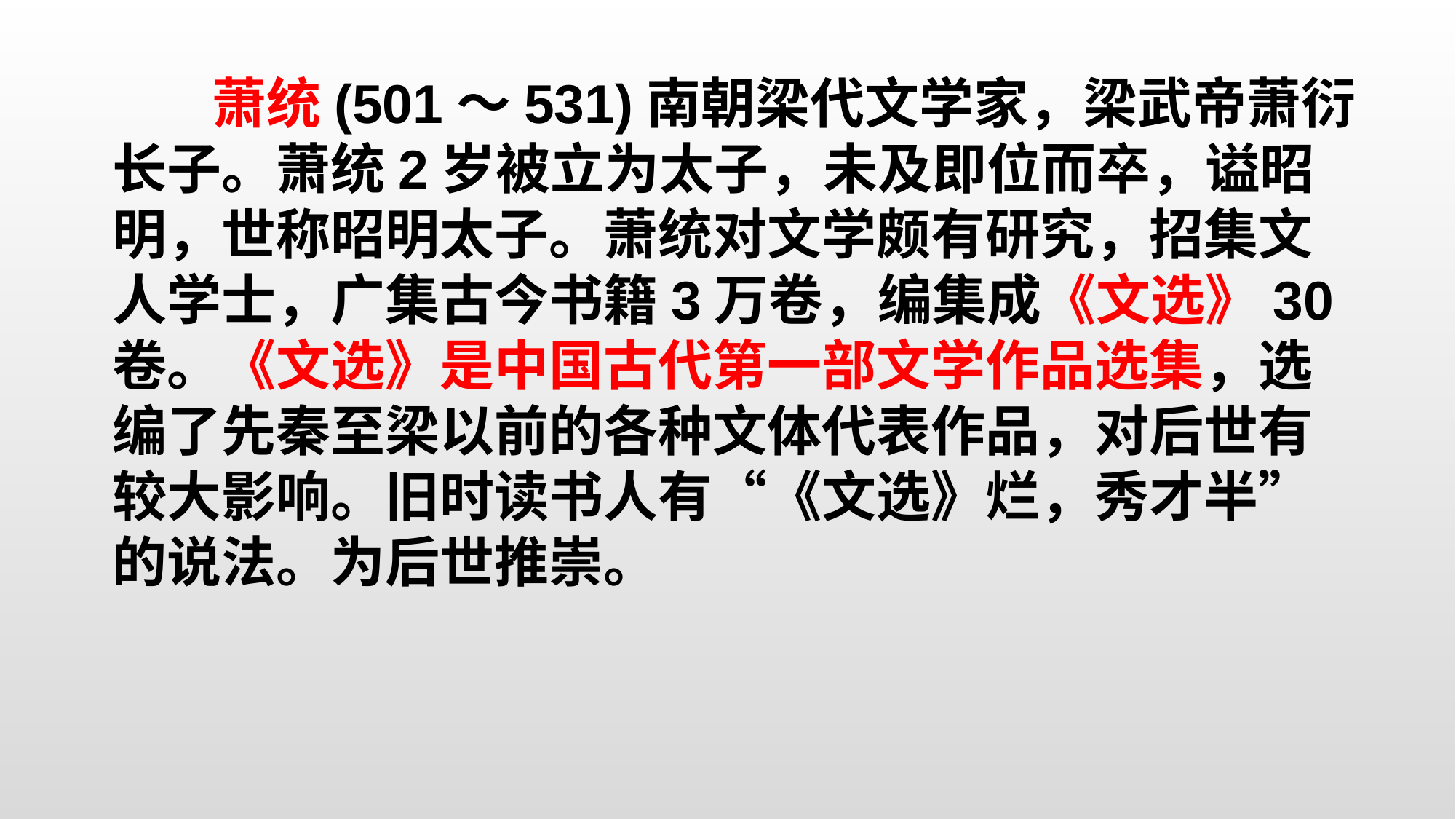

萧统(501～531)南朝梁代文学家，梁武帝萧衍长子。萧统2岁被立为太子，未及即位而卒，谥昭明，世称昭明太子。萧统对文学颇有研究，招集文人学士，广集古今书籍3万卷，编集成《文选》30卷。《文选》是中国古代第一部文学作品选集，选编了先秦至梁以前的各种文体代表作品，对后世有较大影响。旧时读书人有“《文选》烂，秀才半”的说法。为后世推崇。